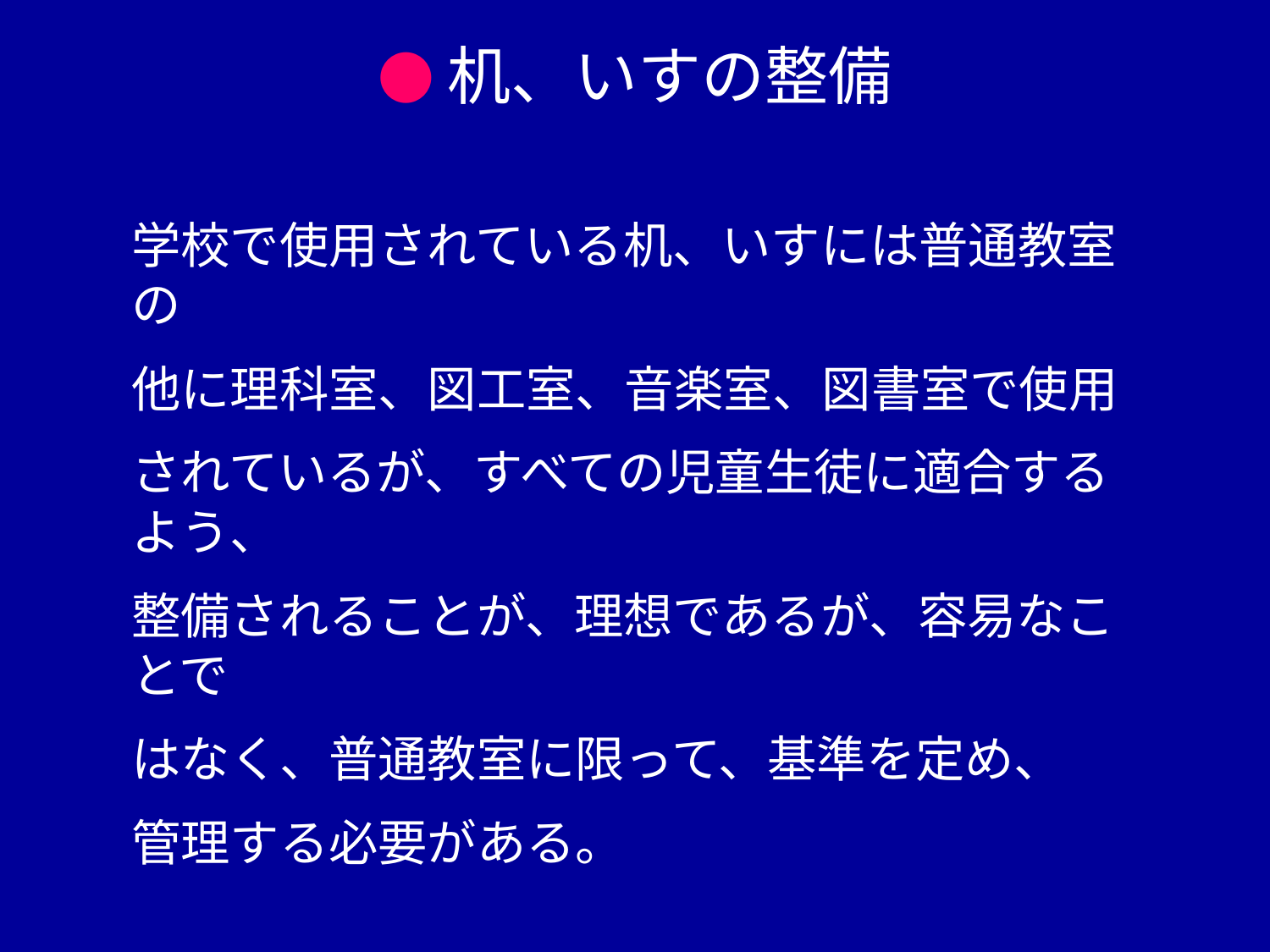

●机、いすの整備
学校で使用されている机、いすには普通教室の
他に理科室、図工室、音楽室、図書室で使用
されているが、すべての児童生徒に適合するよう、
整備されることが、理想であるが、容易なことで
はなく、普通教室に限って、基準を定め、
管理する必要がある。